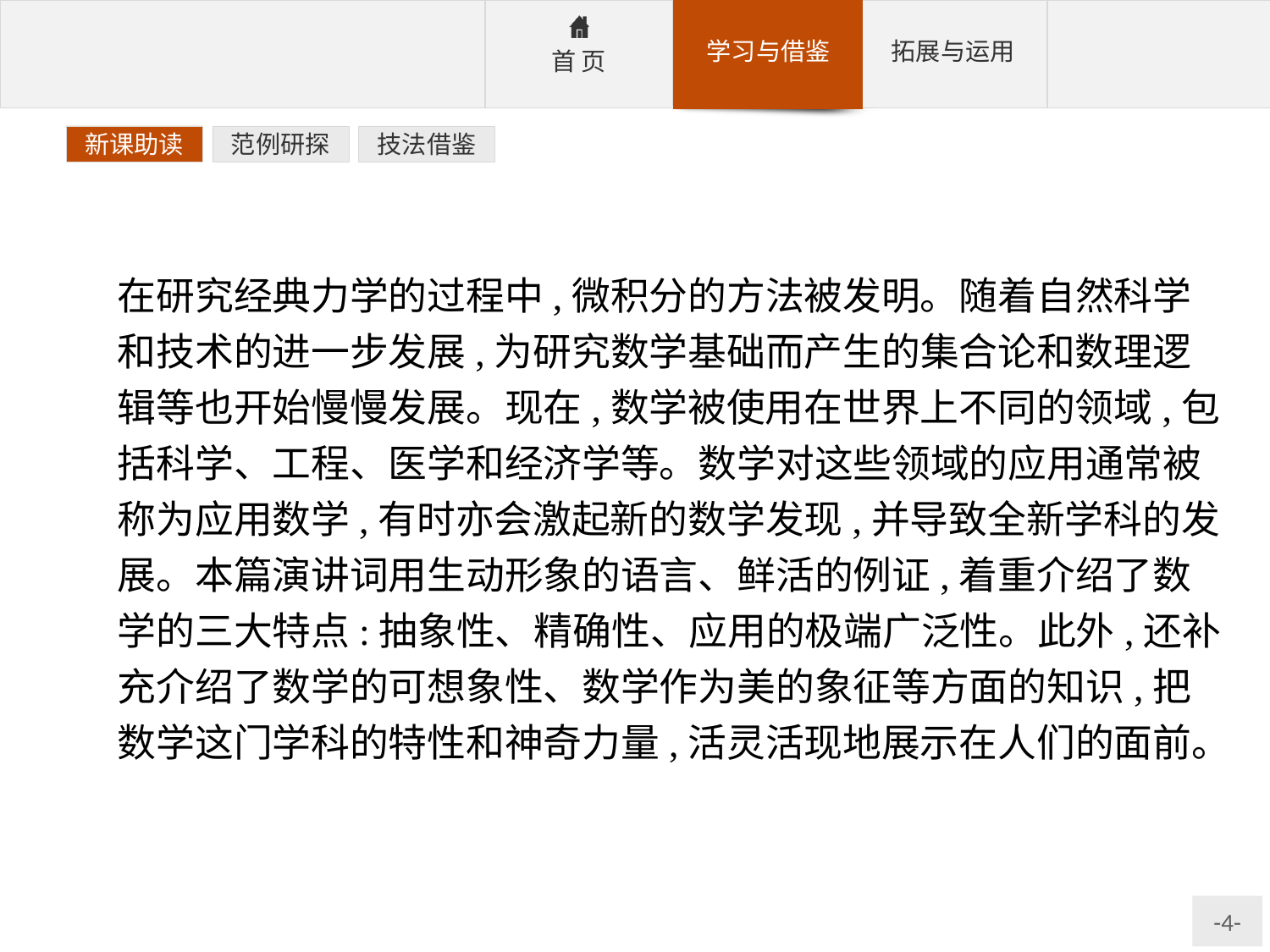

新课助读
范例研探
技法借鉴
在研究经典力学的过程中,微积分的方法被发明。随着自然科学和技术的进一步发展,为研究数学基础而产生的集合论和数理逻辑等也开始慢慢发展。现在,数学被使用在世界上不同的领域,包括科学、工程、医学和经济学等。数学对这些领域的应用通常被称为应用数学,有时亦会激起新的数学发现,并导致全新学科的发展。本篇演讲词用生动形象的语言、鲜活的例证,着重介绍了数学的三大特点:抽象性、精确性、应用的极端广泛性。此外,还补充介绍了数学的可想象性、数学作为美的象征等方面的知识,把数学这门学科的特性和神奇力量,活灵活现地展示在人们的面前。